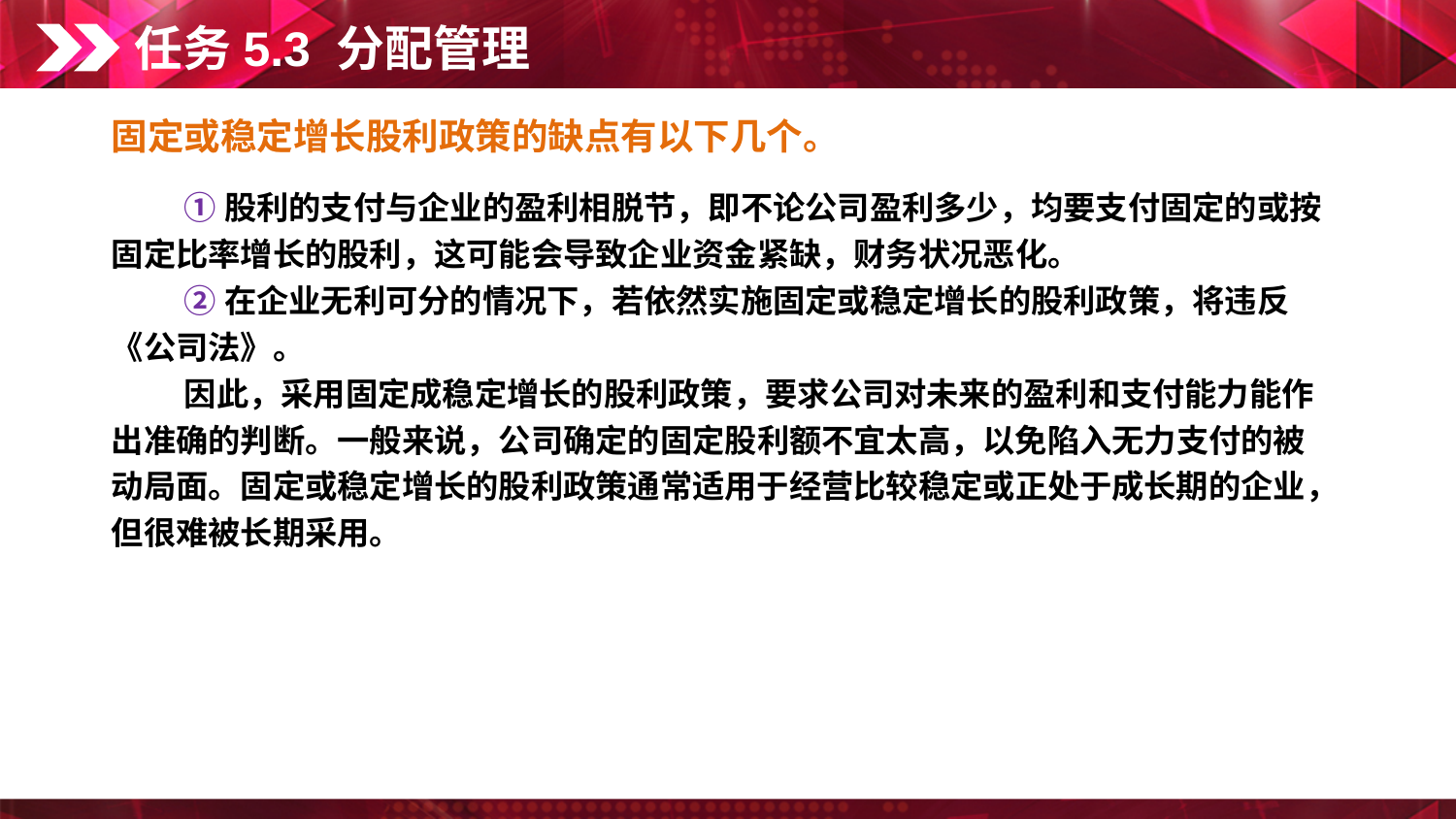

任务5.3 分配管理

固定或稳定增长股利政策的缺点有以下几个。
①股利的支付与企业的盈利相脱节，即不论公司盈利多少，均要支付固定的或按固定比率增长的股利，这可能会导致企业资金紧缺，财务状况恶化。
②在企业无利可分的情况下，若依然实施固定或稳定增长的股利政策，将违反《公司法》。
因此，采用固定成稳定增长的股利政策，要求公司对未来的盈利和支付能力能作出准确的判断。一般来说，公司确定的固定股利额不宜太高，以免陷入无力支付的被动局面。固定或稳定增长的股利政策通常适用于经营比较稳定或正处于成长期的企业，但很难被长期采用。